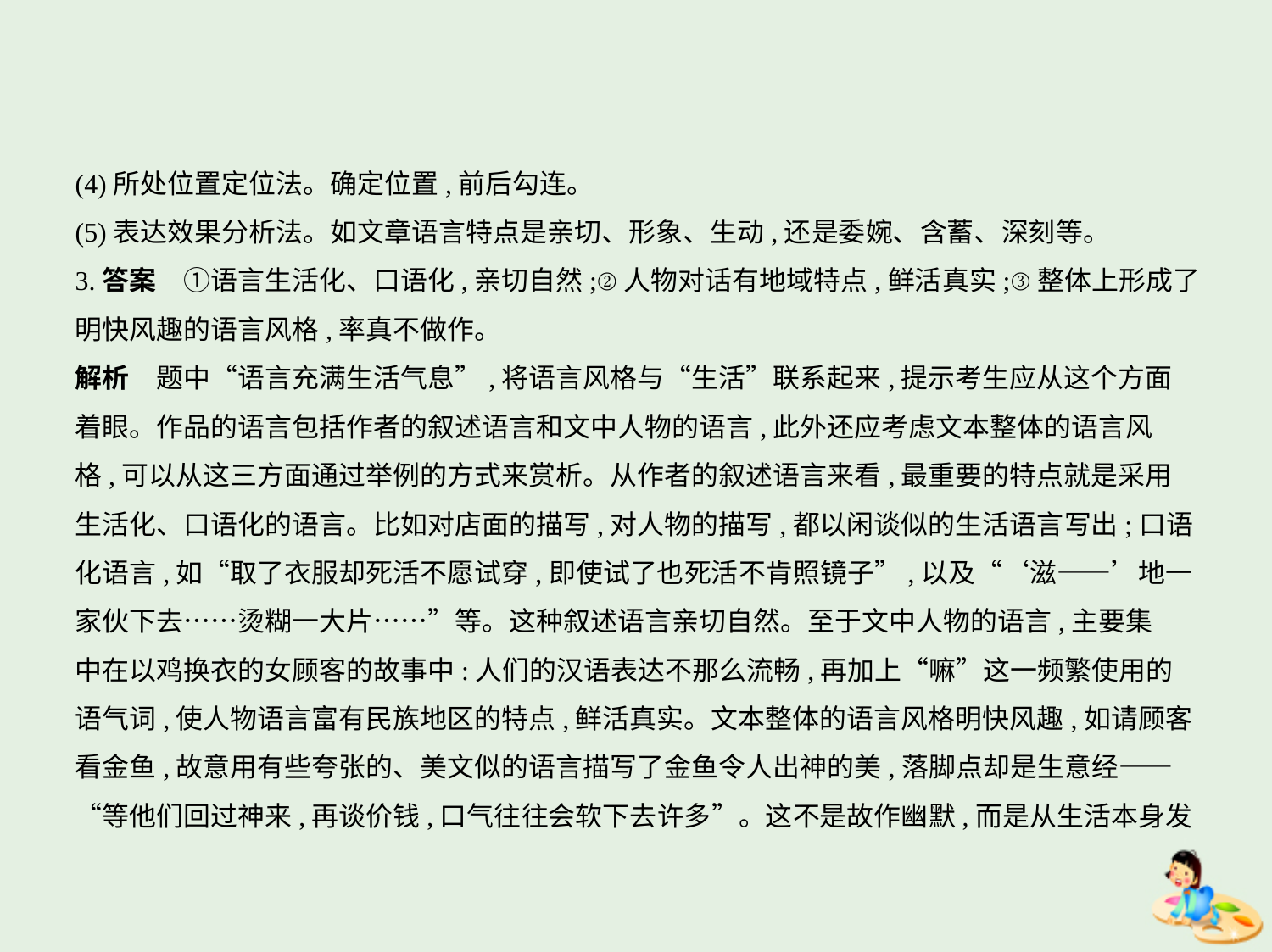

(4)所处位置定位法。确定位置,前后勾连。
(5)表达效果分析法。如文章语言特点是亲切、形象、生动,还是委婉、含蓄、深刻等。
3.答案　①语言生活化、口语化,亲切自然;②人物对话有地域特点,鲜活真实;③整体上形成了
明快风趣的语言风格,率真不做作。
解析　题中“语言充满生活气息”,将语言风格与“生活”联系起来,提示考生应从这个方面
着眼。作品的语言包括作者的叙述语言和文中人物的语言,此外还应考虑文本整体的语言风
格,可以从这三方面通过举例的方式来赏析。从作者的叙述语言来看,最重要的特点就是采用
生活化、口语化的语言。比如对店面的描写,对人物的描写,都以闲谈似的生活语言写出;口语
化语言,如“取了衣服却死活不愿试穿,即使试了也死活不肯照镜子”,以及“‘滋——’地一
家伙下去……烫糊一大片……”等。这种叙述语言亲切自然。至于文中人物的语言,主要集
中在以鸡换衣的女顾客的故事中:人们的汉语表达不那么流畅,再加上“嘛”这一频繁使用的
语气词,使人物语言富有民族地区的特点,鲜活真实。文本整体的语言风格明快风趣,如请顾客
看金鱼,故意用有些夸张的、美文似的语言描写了金鱼令人出神的美,落脚点却是生意经——
“等他们回过神来,再谈价钱,口气往往会软下去许多”。这不是故作幽默,而是从生活本身发